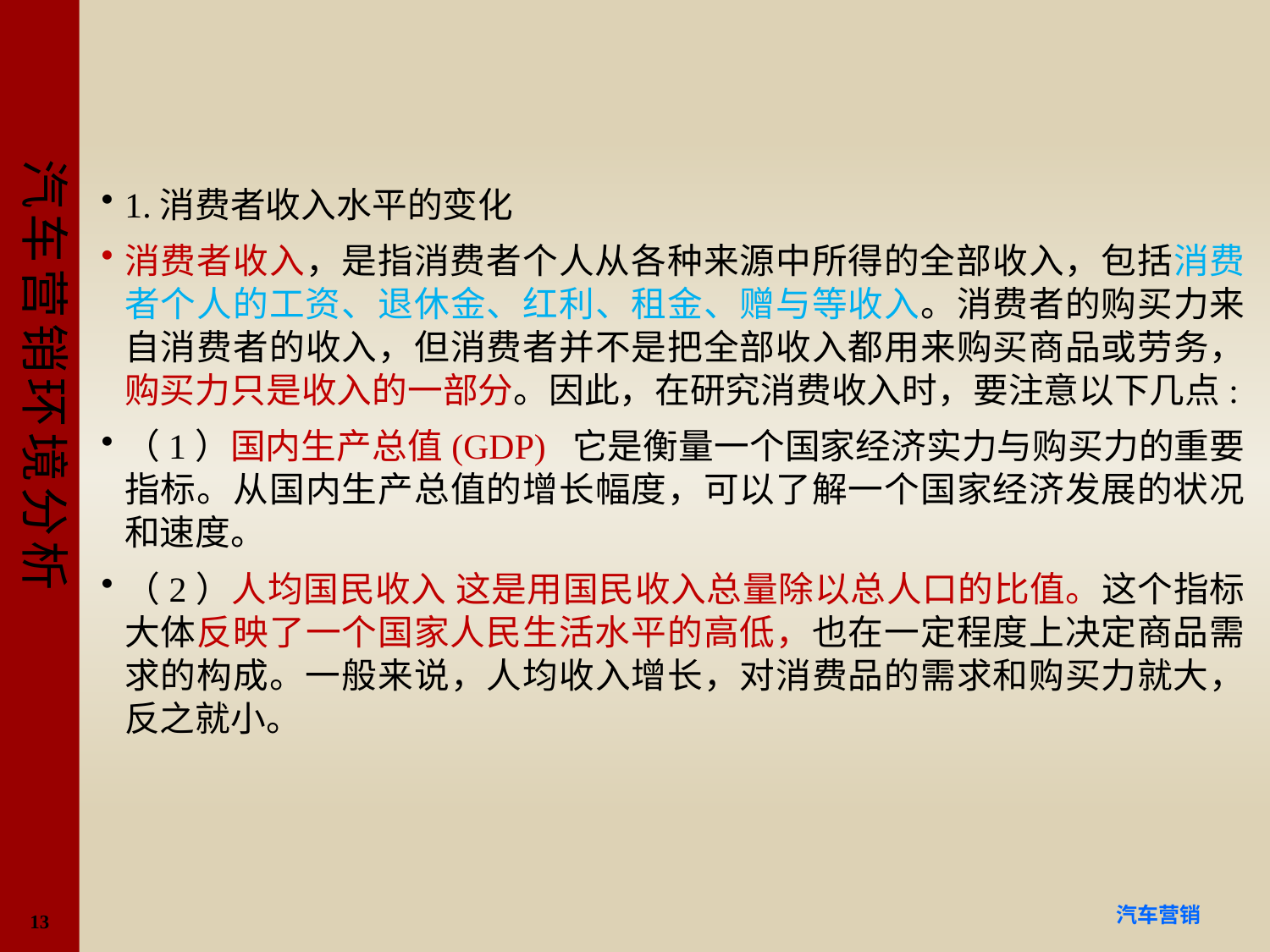

#
1.消费者收入水平的变化
消费者收入，是指消费者个人从各种来源中所得的全部收入，包括消费者个人的工资、退休金、红利、租金、赠与等收入。消费者的购买力来自消费者的收入，但消费者并不是把全部收入都用来购买商品或劳务，购买力只是收入的一部分。因此，在研究消费收入时，要注意以下几点:
（1）国内生产总值(GDP)  它是衡量一个国家经济实力与购买力的重要指标。从国内生产总值的增长幅度，可以了解一个国家经济发展的状况和速度。
（2）人均国民收入 这是用国民收入总量除以总人口的比值。这个指标大体反映了一个国家人民生活水平的高低，也在一定程度上决定商品需求的构成。一般来说，人均收入增长，对消费品的需求和购买力就大，反之就小。
13